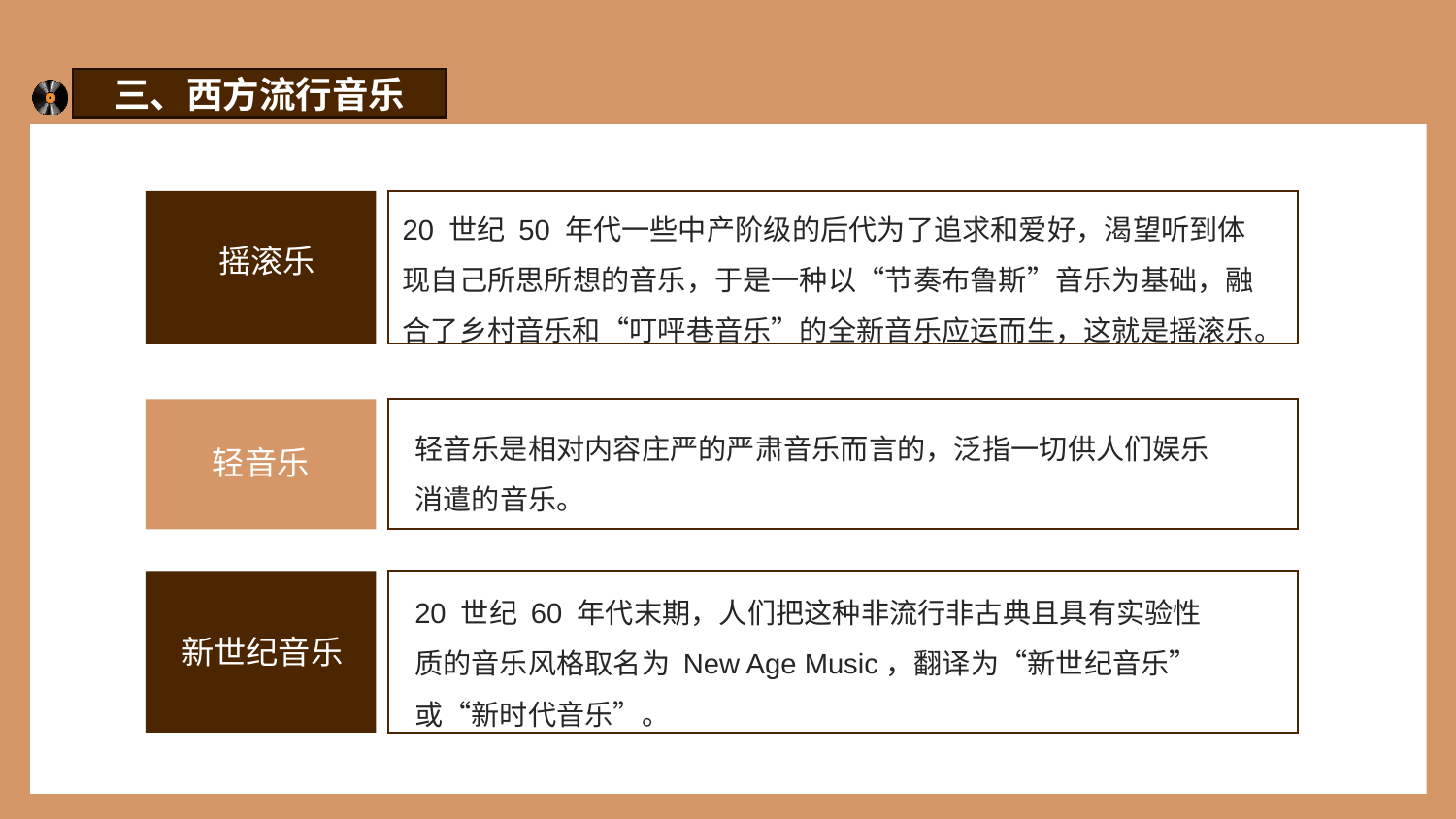

三、西方流行音乐
二、流行音乐的特性
20 世纪 50 年代一些中产阶级的后代为了追求和爱好，渴望听到体现自己所思所想的音乐，于是一种以“节奏布鲁斯”音乐为基础，融合了乡村音乐和“叮呯巷音乐”的全新音乐应运而生，这就是摇滚乐。

 摇滚乐

轻音乐是相对内容庄严的严肃音乐而言的，泛指一切供人们娱乐消遣的音乐。
轻音乐

20 世纪 60 年代末期，人们把这种非流行非古典且具有实验性质的音乐风格取名为 New Age Music，翻译为“新世纪音乐”或“新时代音乐”。

新世纪音乐